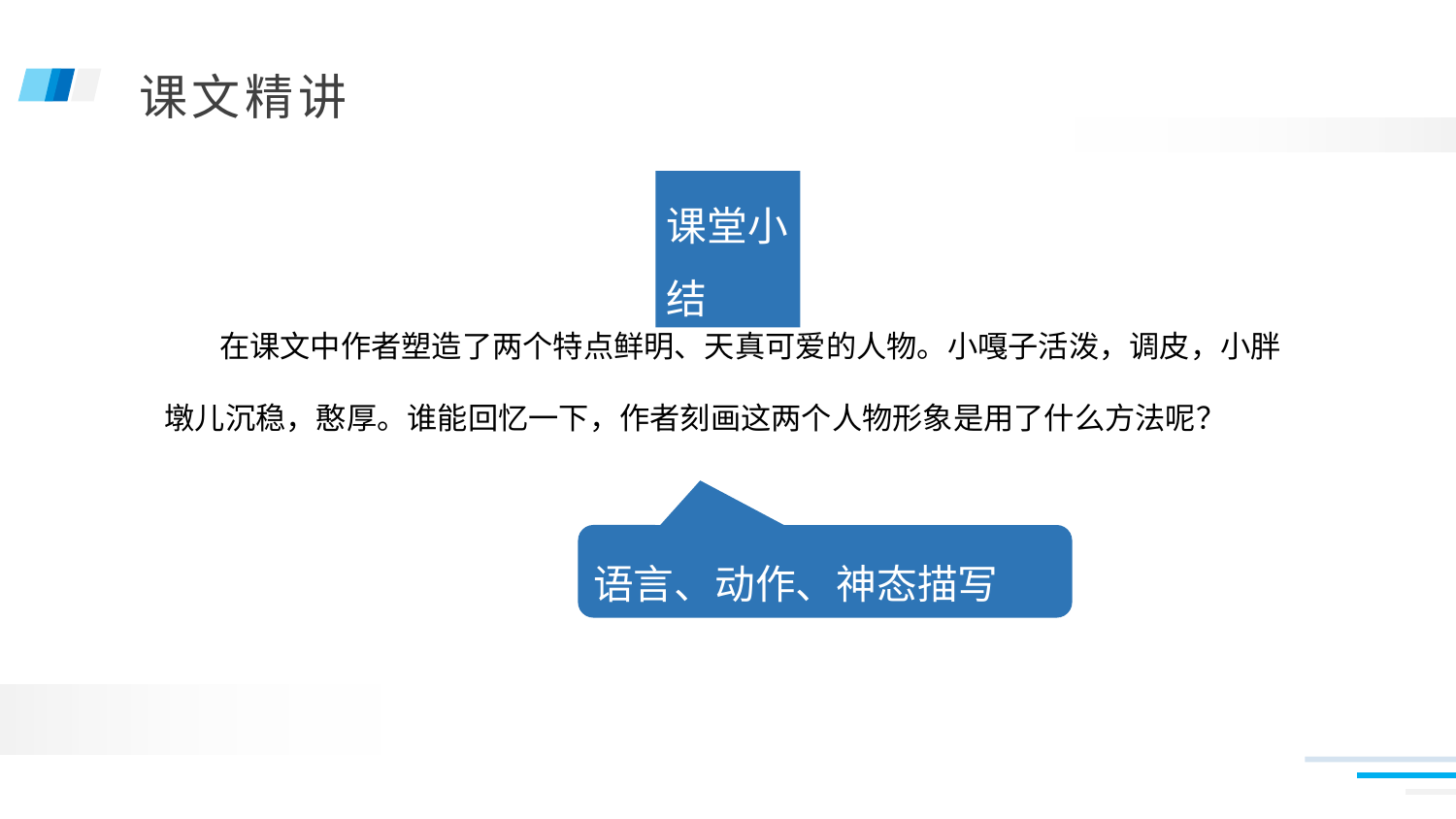

课堂小结
       在课文中作者塑造了两个特点鲜明、天真可爱的人物。小嘎子活泼，调皮，小胖墩儿沉稳，憨厚。谁能回忆一下，作者刻画这两个人物形象是用了什么方法呢？
语言、动作、神态描写